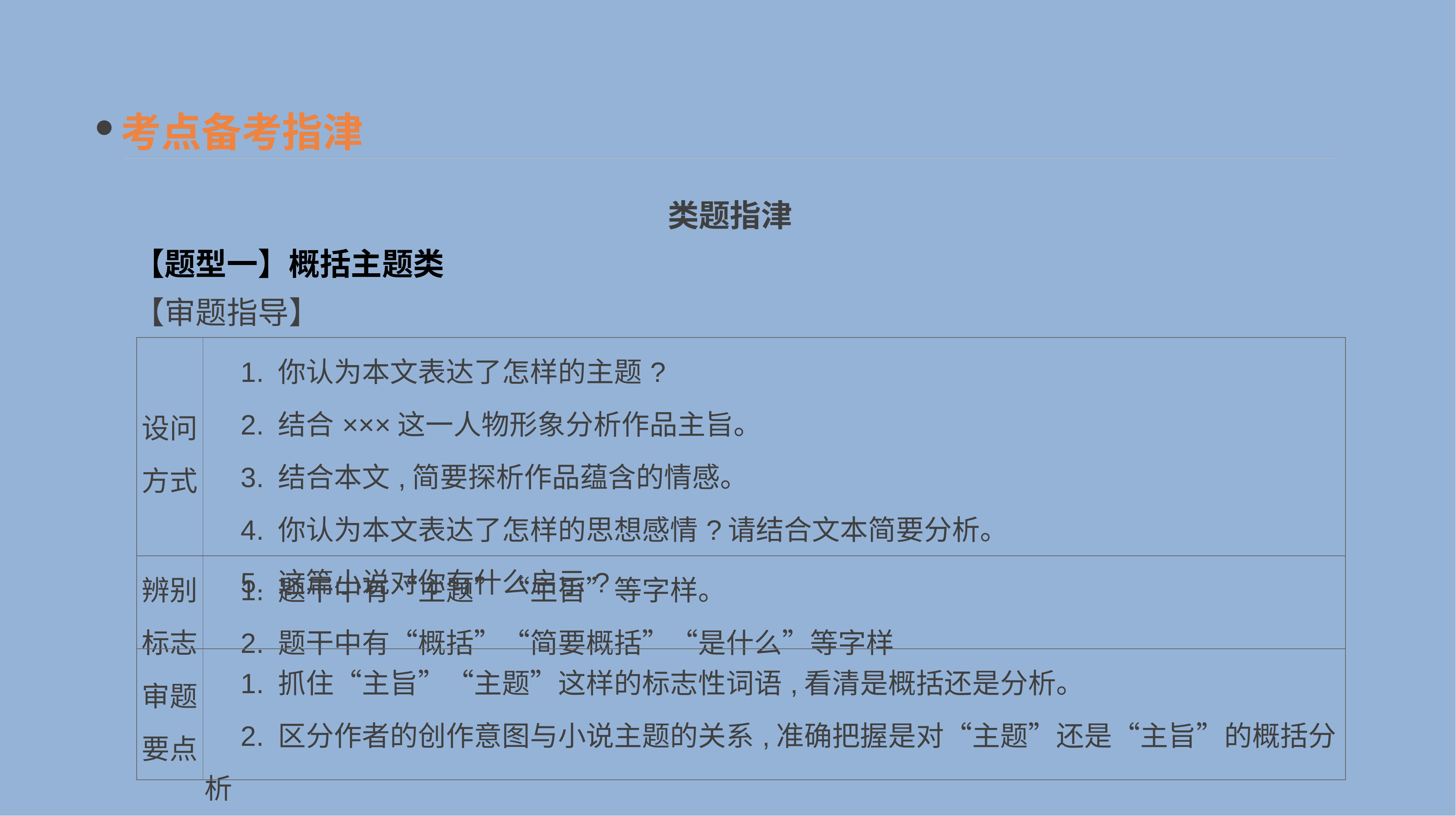

考点备考指津

类题指津
【题型一】概括主题类
【审题指导】
| 设问 方式 | 1. 你认为本文表达了怎样的主题? 　2. 结合×××这一人物形象分析作品主旨。 　3. 结合本文,简要探析作品蕴含的情感。 　4. 你认为本文表达了怎样的思想感情?请结合文本简要分析。 　5. 这篇小说对你有什么启示? |
| --- | --- |
| 辨别 标志 | 1. 题干中有“主题”“主旨”等字样。 　2. 题干中有“概括”“简要概括”“是什么”等字样 |
| 审题 要点 | 1. 抓住“主旨”“主题”这样的标志性词语,看清是概括还是分析。 　2. 区分作者的创作意图与小说主题的关系,准确把握是对“主题”还是“主旨”的概括分析 |